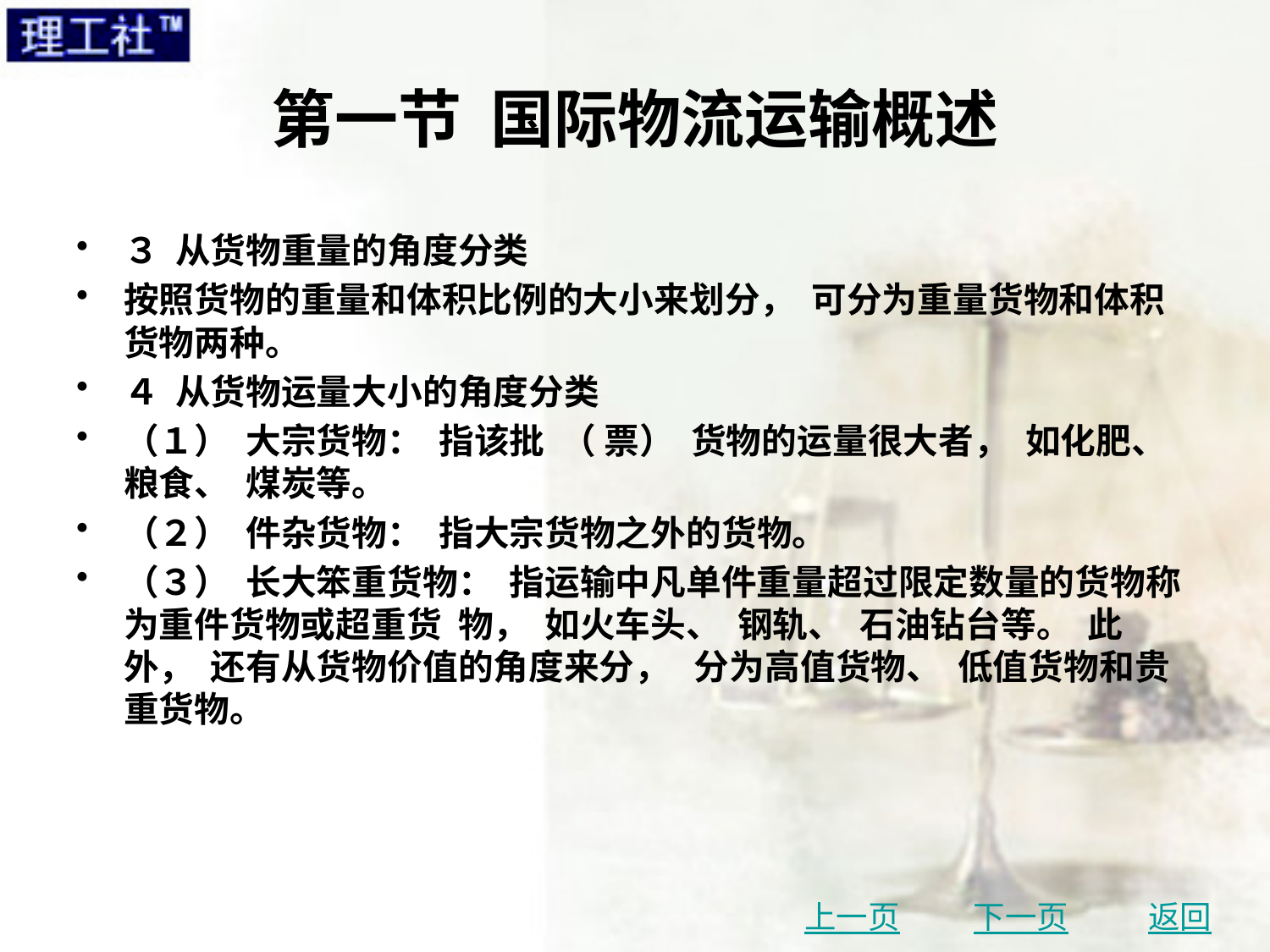

# 第一节  国际物流运输概述
３  从货物重量的角度分类
按照货物的重量和体积比例的大小来划分，  可分为重量货物和体积货物两种。
４  从货物运量大小的角度分类
（１）  大宗货物：  指该批  （ 票）  货物的运量很大者，  如化肥、  粮食、  煤炭等。
（２）  件杂货物：  指大宗货物之外的货物。
（３）  长大笨重货物：  指运输中凡单件重量超过限定数量的货物称为重件货物或超重货  物，  如火车头、  钢轨、  石油钻台等。  此外，  还有从货物价值的角度来分，   分为高值货物、  低值货物和贵重货物。
上一页
下一页
返回